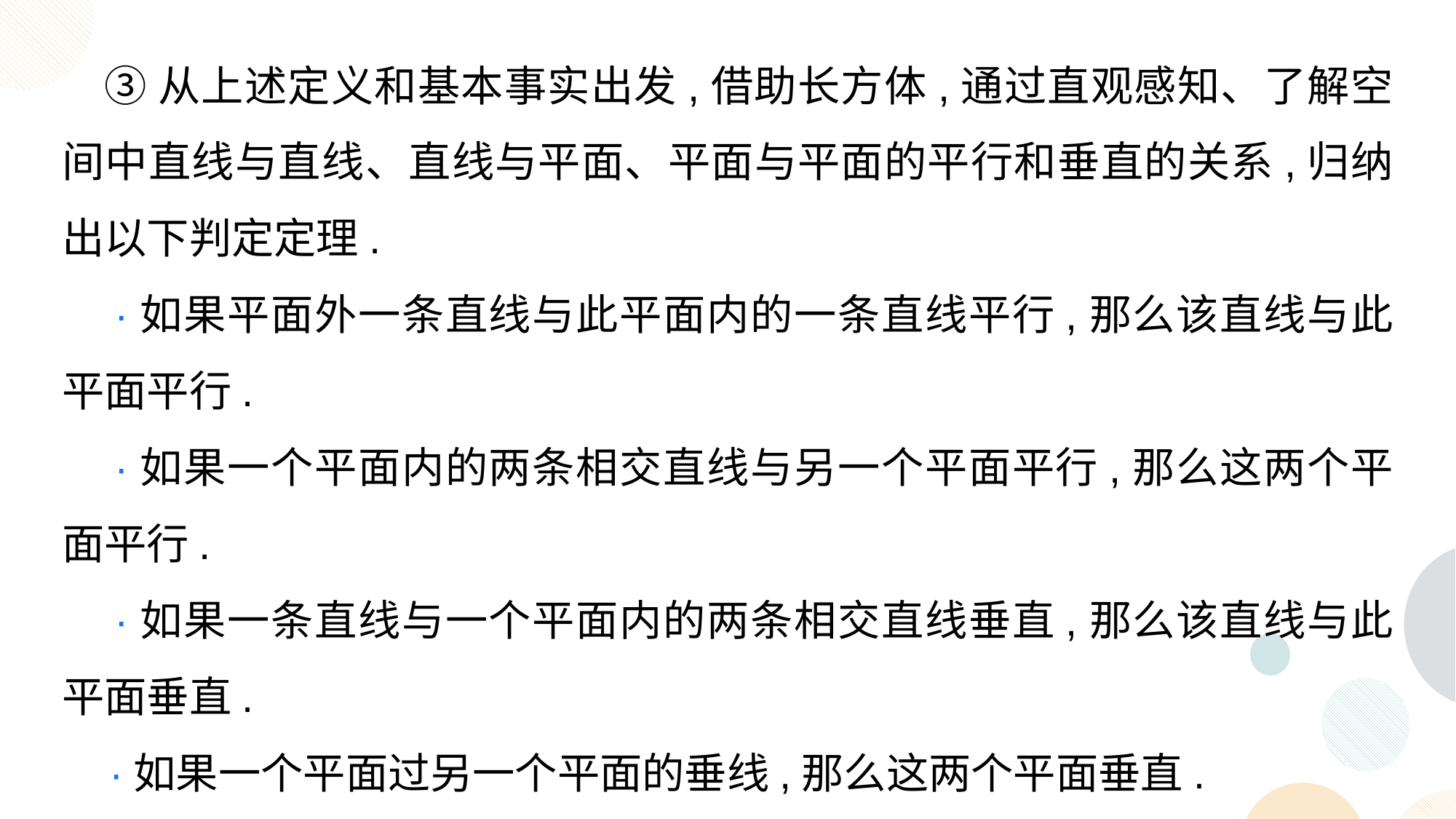

③从上述定义和基本事实出发,借助长方体,通过直观感知、了解空间中直线与直线、直线与平面、平面与平面的平行和垂直的关系,归纳出以下判定定理.
    ·如果平面外一条直线与此平面内的一条直线平行,那么该直线与此平面平行.
    ·如果一个平面内的两条相交直线与另一个平面平行,那么这两个平面平行.
    ·如果一条直线与一个平面内的两条相交直线垂直,那么该直线与此平面垂直.
    ·如果一个平面过另一个平面的垂线,那么这两个平面垂直.